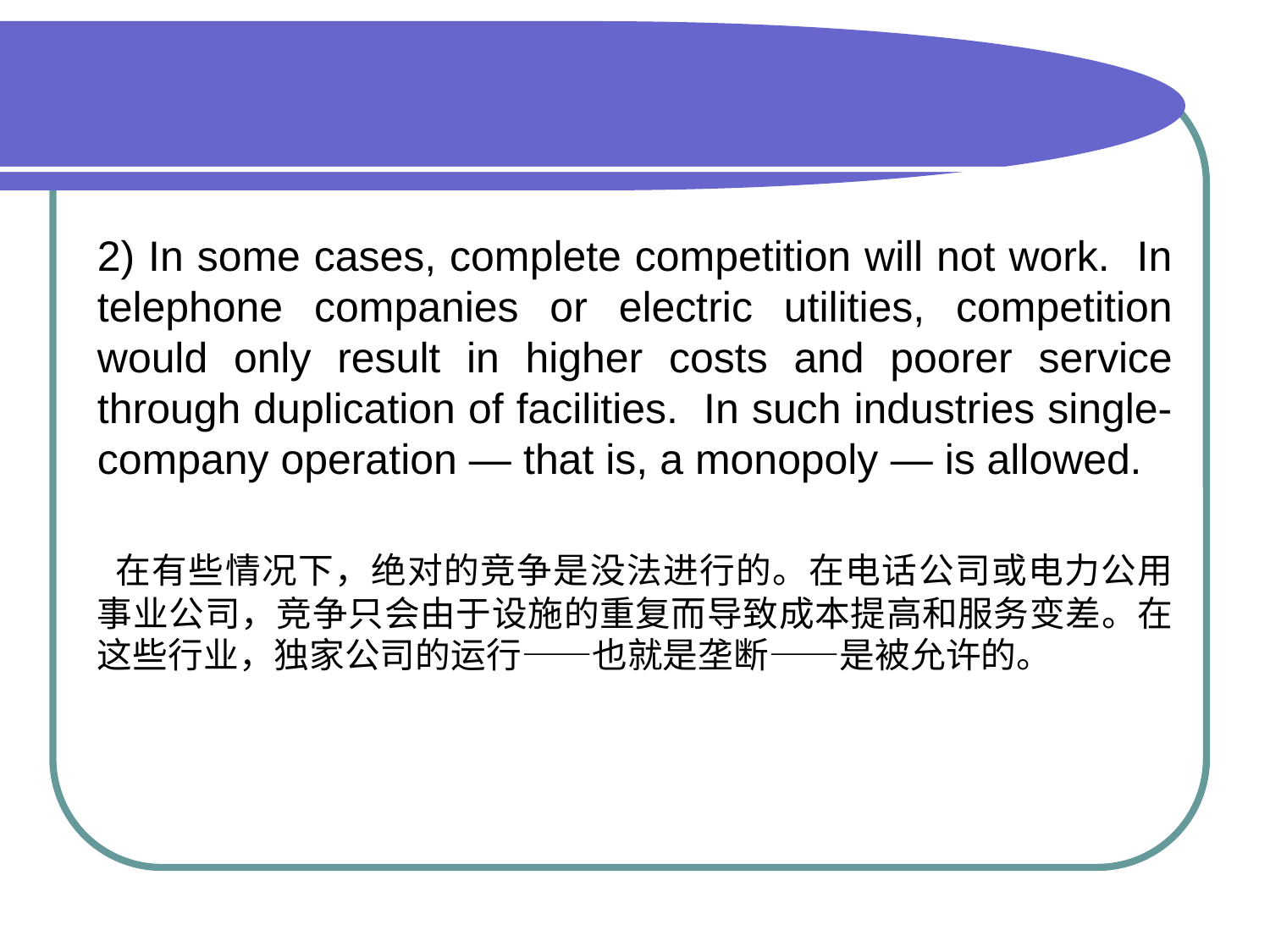

2) In some cases, complete competition will not work.  In telephone companies or electric utilities, competition would only result in higher costs and poorer service through duplication of facilities.  In such industries single-company operation — that is, a monopoly — is allowed.

 在有些情况下，绝对的竞争是没法进行的。在电话公司或电力公用事业公司，竞争只会由于设施的重复而导致成本提高和服务变差。在这些行业，独家公司的运行——也就是垄断——是被允许的。